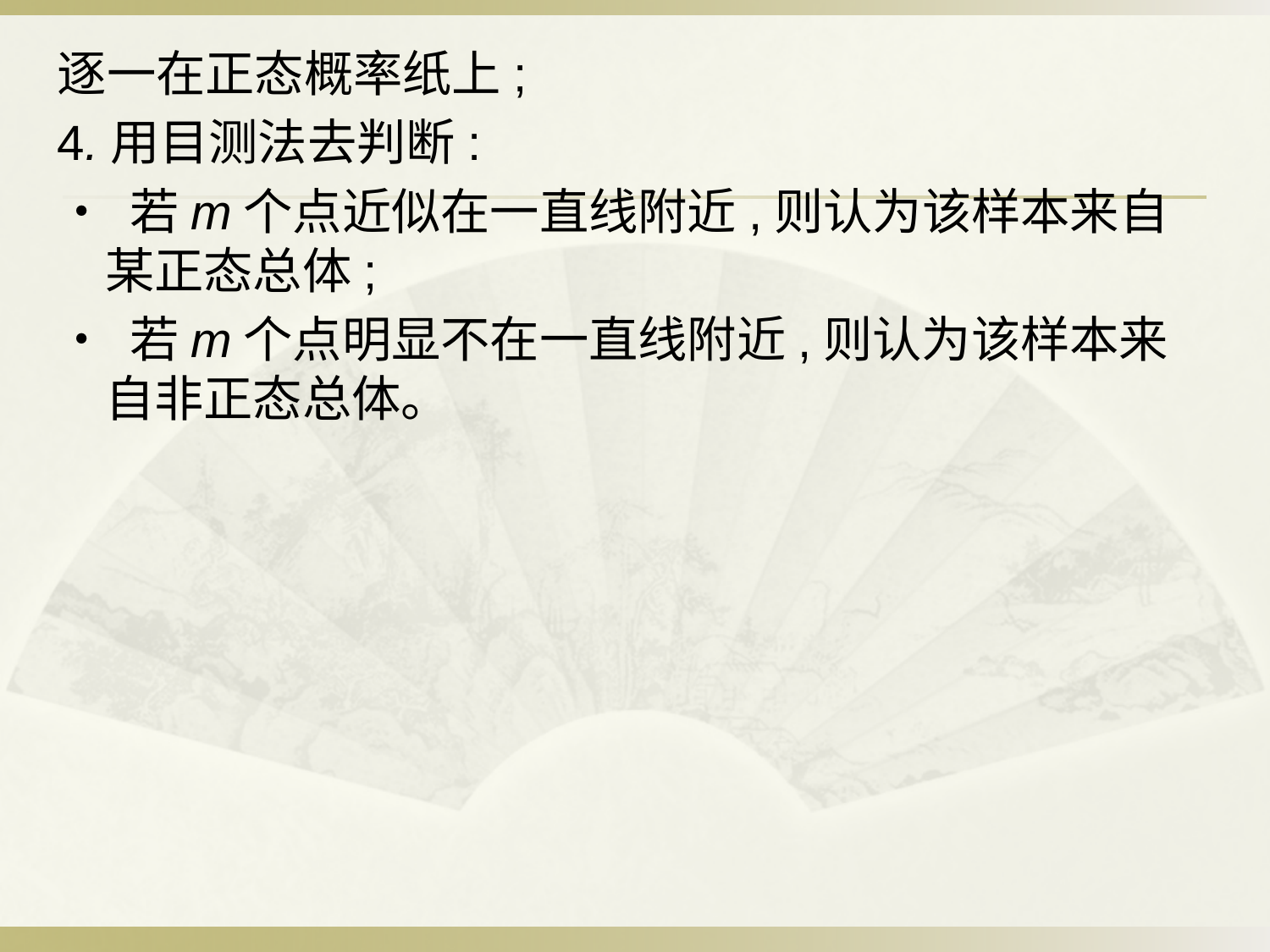

逐一在正态概率纸上;
4.用目测法去判断:
• 若m个点近似在一直线附近,则认为该样本来自某正态总体;
• 若m个点明显不在一直线附近,则认为该样本来自非正态总体。